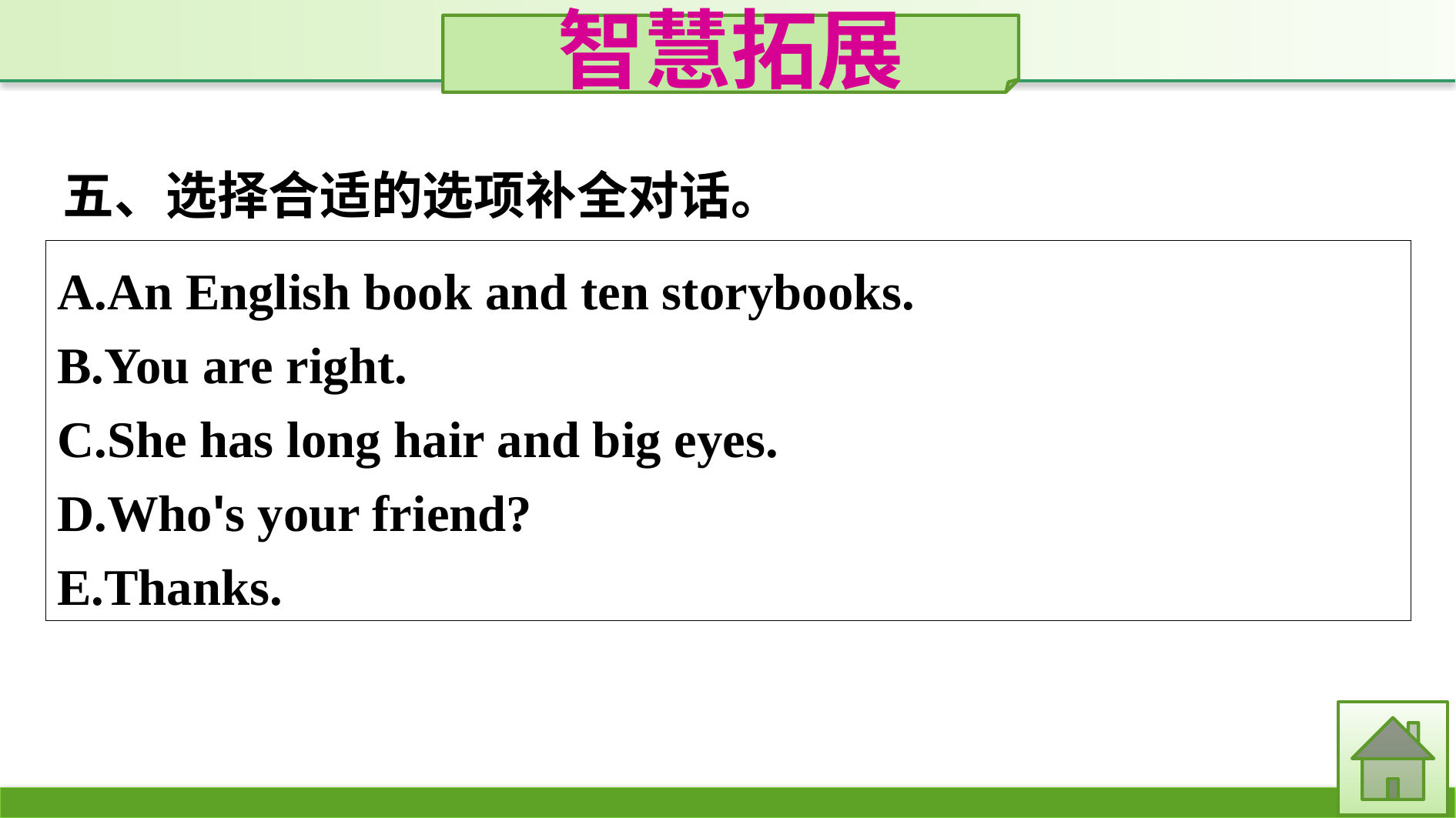

智慧拓展
五、选择合适的选项补全对话。
A.An English book and ten storybooks.
B.You are right.
C.She has long hair and big eyes.
D.Who's your friend?
E.Thanks.